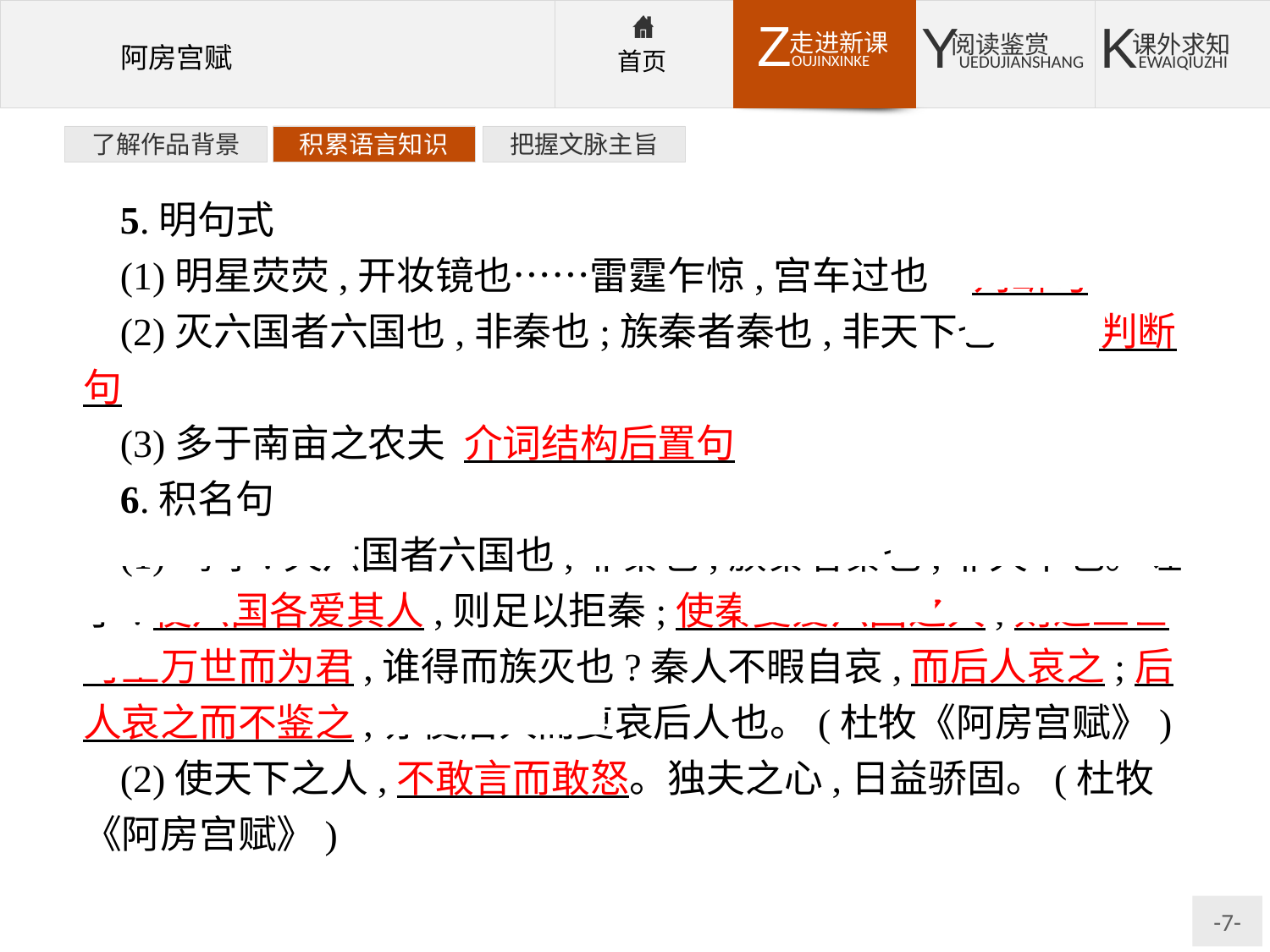

了解作品背景
积累语言知识
把握文脉主旨
5.明句式
(1)明星荧荧,开妆镜也……雷霆乍惊,宫车过也	判断句
(2)灭六国者六国也,非秦也;族秦者秦也,非天下也	判断句
(3)多于南亩之农夫	介词结构后置句
6.积名句
(1)呜呼!灭六国者六国也,非秦也;族秦者秦也,非天下也。嗟乎!使六国各爱其人,则足以拒秦;使秦复爱六国之人,则递三世可至万世而为君,谁得而族灭也?秦人不暇自哀,而后人哀之;后人哀之而不鉴之,亦使后人而复哀后人也。(杜牧《阿房宫赋》)
(2)使天下之人,不敢言而敢怒。独夫之心,日益骄固。(杜牧《阿房宫赋》)